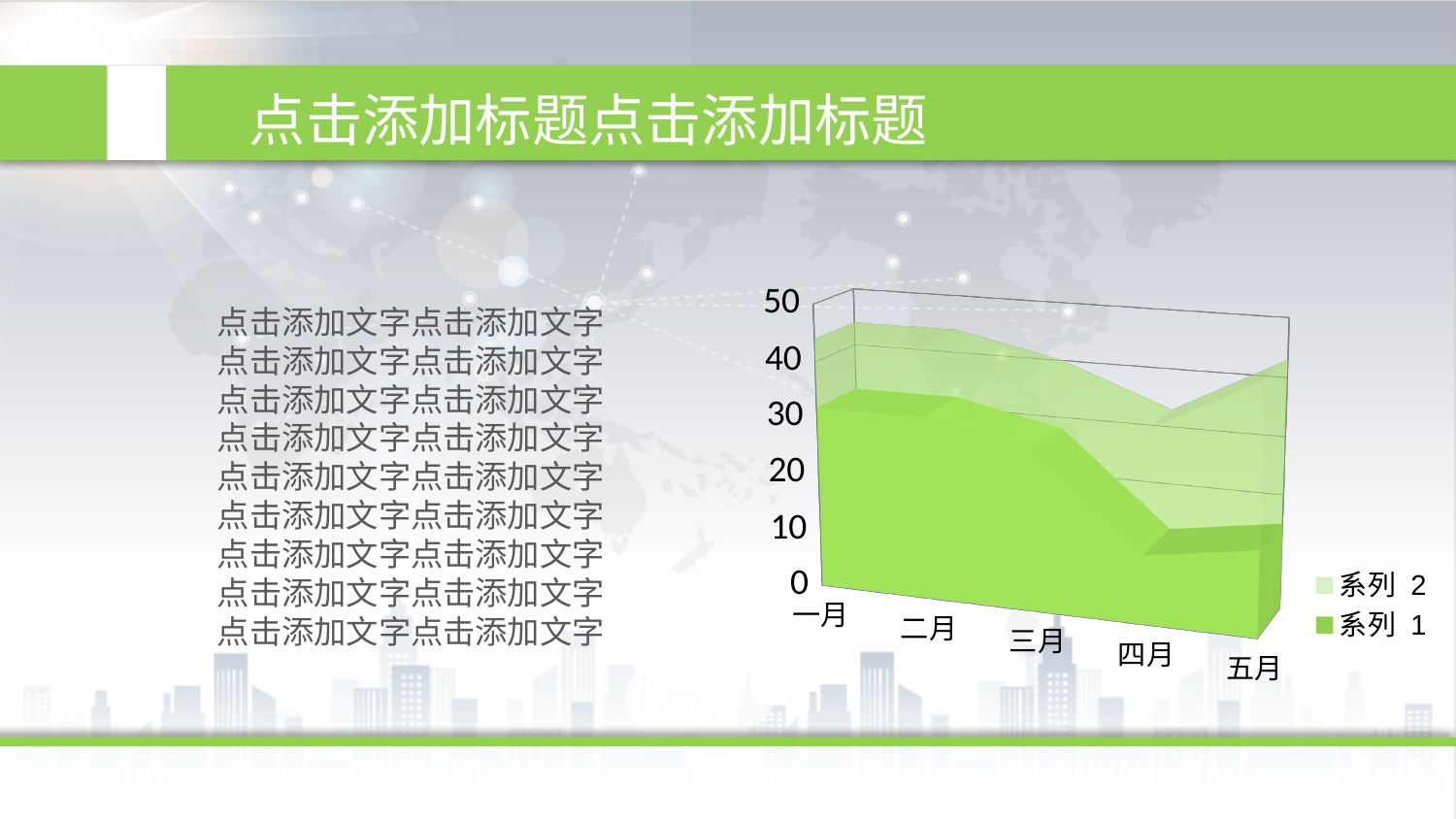

点击添加标题点击添加标题

[unsupported chart]

点击添加文字点击添加文字
点击添加文字点击添加文字
点击添加文字点击添加文字
点击添加文字点击添加文字
点击添加文字点击添加文字
点击添加文字点击添加文字
点击添加文字点击添加文字
点击添加文字点击添加文字
点击添加文字点击添加文字